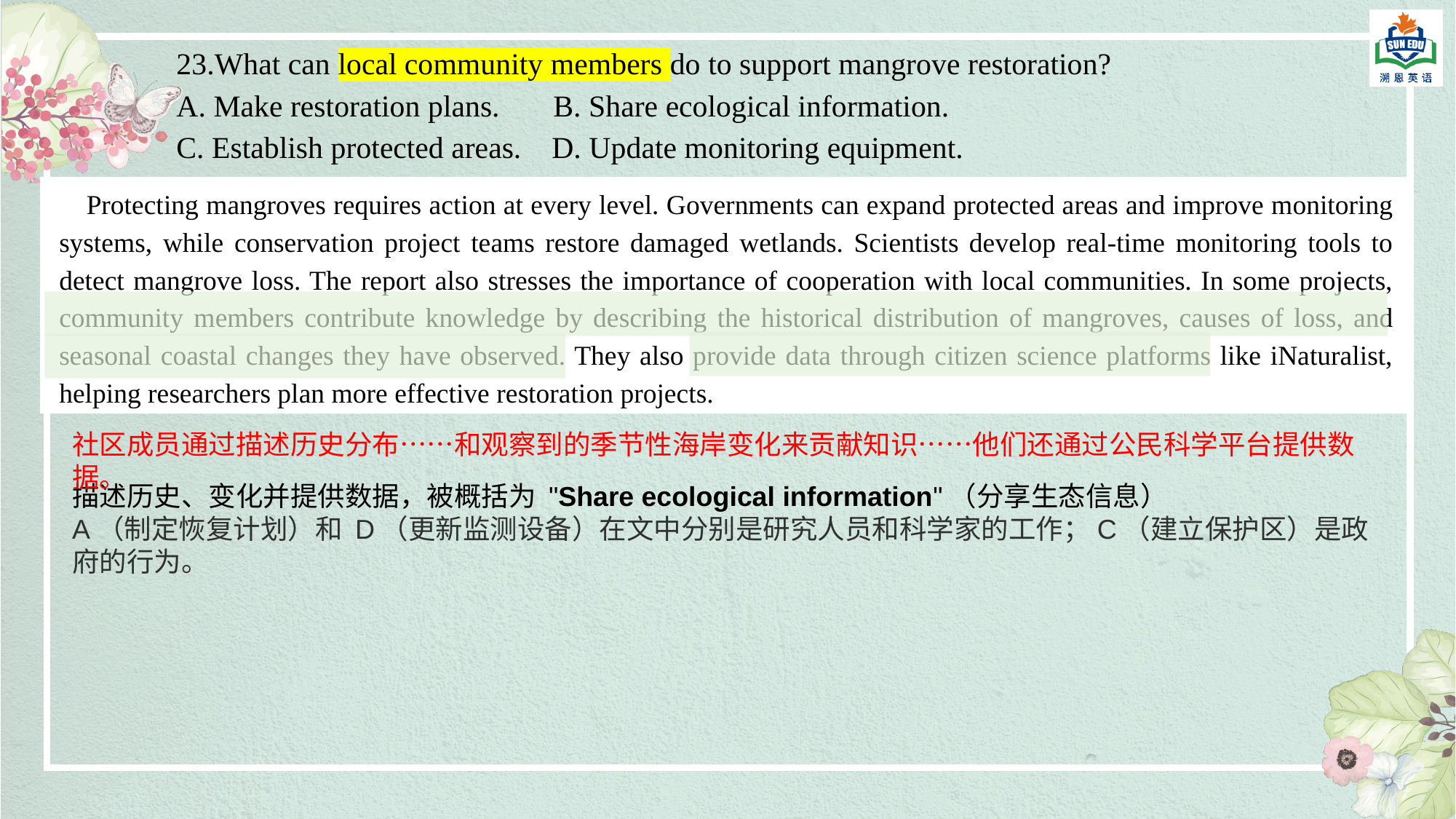

23.What can local community members do to support mangrove restoration?
A. Make restoration plans.    B. Share ecological information.
C. Establish protected areas. D. Update monitoring equipment.
Protecting mangroves requires action at every level. Governments can expand protected areas and improve monitoring systems, while conservation project teams restore damaged wetlands. Scientists develop real-time monitoring tools to detect mangrove loss. The report also stresses the importance of cooperation with local communities. In some projects, community members contribute knowledge by describing the historical distribution of mangroves, causes of loss, and seasonal coastal changes they have observed. They also provide data through citizen science platforms like iNaturalist, helping researchers plan more effective restoration projects.

社区成员通过描述历史分布……和观察到的季节性海岸变化来贡献知识……他们还通过公民科学平台提供数据。
描述历史、变化并提供数据，被概括为 "Share ecological information"（分享生态信息）
A（制定恢复计划）和 D（更新监测设备）在文中分别是研究人员和科学家的工作；C（建立保护区）是政府的行为。